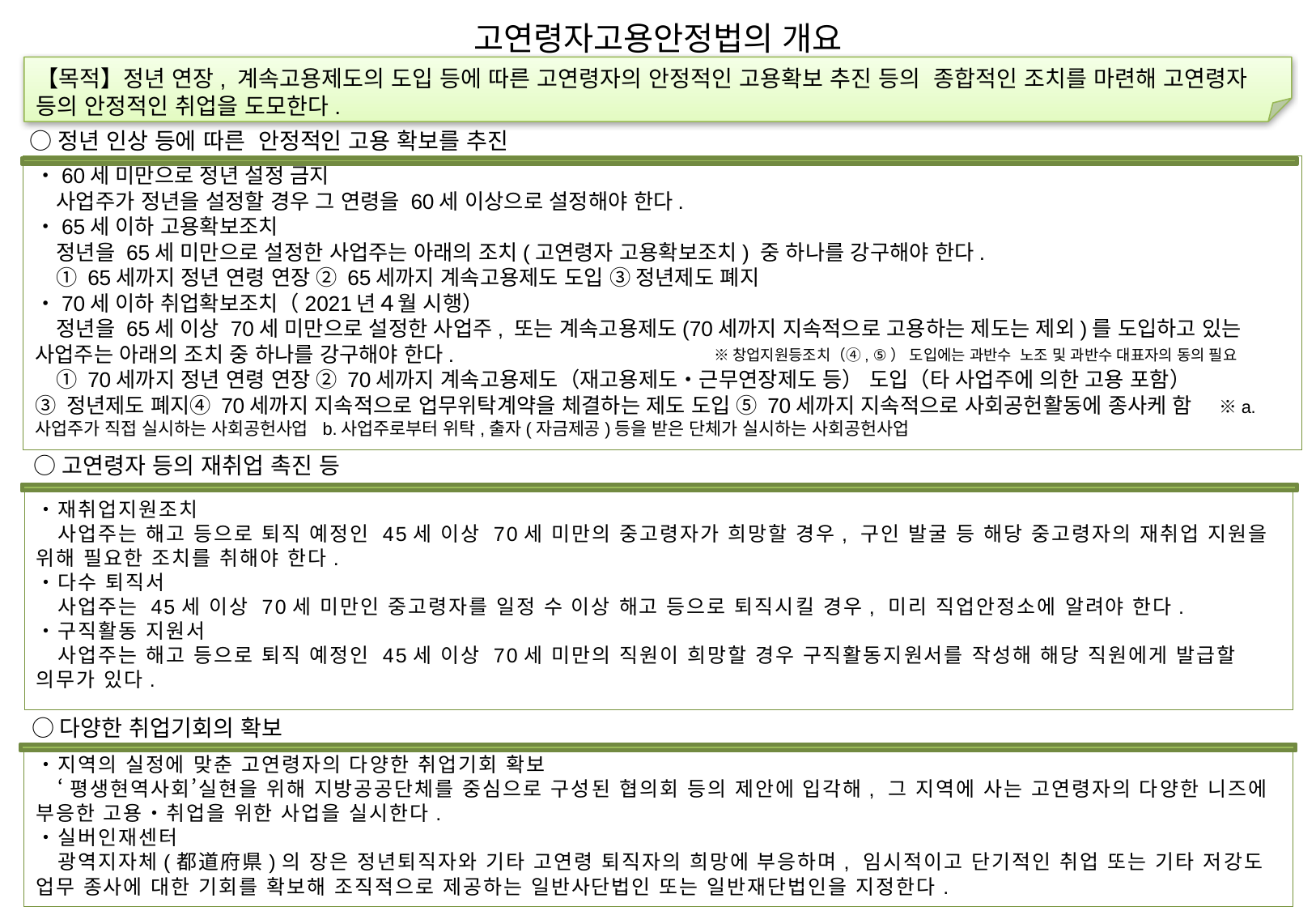

고연령자고용안정법의 개요

【목적】정년 연장, 계속고용제도의 도입 등에 따른 고연령자의 안정적인 고용확보 추진 등의  종합적인 조치를 마련해 고연령자 등의 안정적인 취업을 도모한다.
○정년 인상 등에 따른  안정적인 고용 확보를 추진
・60세 미만으로 정년 설정 금지
　사업주가 정년을 설정할 경우 그 연령을 60세 이상으로 설정해야 한다.
・65세 이하 고용확보조치
　정년을 65세 미만으로 설정한 사업주는 아래의 조치(고연령자 고용확보조치) 중 하나를 강구해야 한다.
　① 65세까지 정년 연령 연장 ② 65세까지 계속고용제도 도입 ③ 정년제도 폐지
・70세 이하 취업확보조치（2021년４월 시행）
　정년을 65세 이상 70세 미만으로 설정한 사업주, 또는 계속고용제도(70세까지 지속적으로 고용하는 제도는 제외)를 도입하고 있는 사업주는 아래의 조치 중 하나를 강구해야 한다.
　① 70세까지 정년 연령 연장 ② 70세까지 계속고용제도（재고용제도・근무연장제도 등） 도입（타 사업주에 의한 고용 포함）
③ 정년제도 폐지④ 70세까지 지속적으로 업무위탁계약을 체결하는 제도 도입 ⑤ 70세까지 지속적으로 사회공헌활동에 종사케 함 　※a.사업주가 직접 실시하는 사회공헌사업  b.사업주로부터 위탁,출자(자금제공)등을 받은 단체가 실시하는 사회공헌사업

※창업지원등조치（④, ⑤） 도입에는 과반수  노조 및 과반수 대표자의 동의 필요
○고연령자 등의 재취업 촉진 등

・재취업지원조치
　사업주는 해고 등으로 퇴직 예정인 45세 이상 70세 미만의 중고령자가 희망할 경우, 구인 발굴 등 해당 중고령자의 재취업 지원을 위해 필요한 조치를 취해야 한다.
・다수 퇴직서
　사업주는 45세 이상 70세 미만인 중고령자를 일정 수 이상 해고 등으로 퇴직시킬 경우, 미리 직업안정소에 알려야 한다.
・구직활동 지원서
　사업주는 해고 등으로 퇴직 예정인 45세 이상 70세 미만의 직원이 희망할 경우 구직활동지원서를 작성해 해당 직원에게 발급할 의무가 있다.
○다양한 취업기회의 확보

・지역의 실정에 맞춘 고연령자의 다양한 취업기회 확보
   ‘평생현역사회’실현을 위해 지방공공단체를 중심으로 구성된 협의회 등의 제안에 입각해, 그 지역에 사는 고연령자의 다양한 니즈에 부응한 고용・취업을 위한 사업을 실시한다.
・실버인재센터
　광역지자체(都道府県)의 장은 정년퇴직자와 기타 고연령 퇴직자의 희망에 부응하며, 임시적이고 단기적인 취업 또는 기타 저강도 업무 종사에 대한 기회를 확보해 조직적으로 제공하는 일반사단법인 또는 일반재단법인을 지정한다.